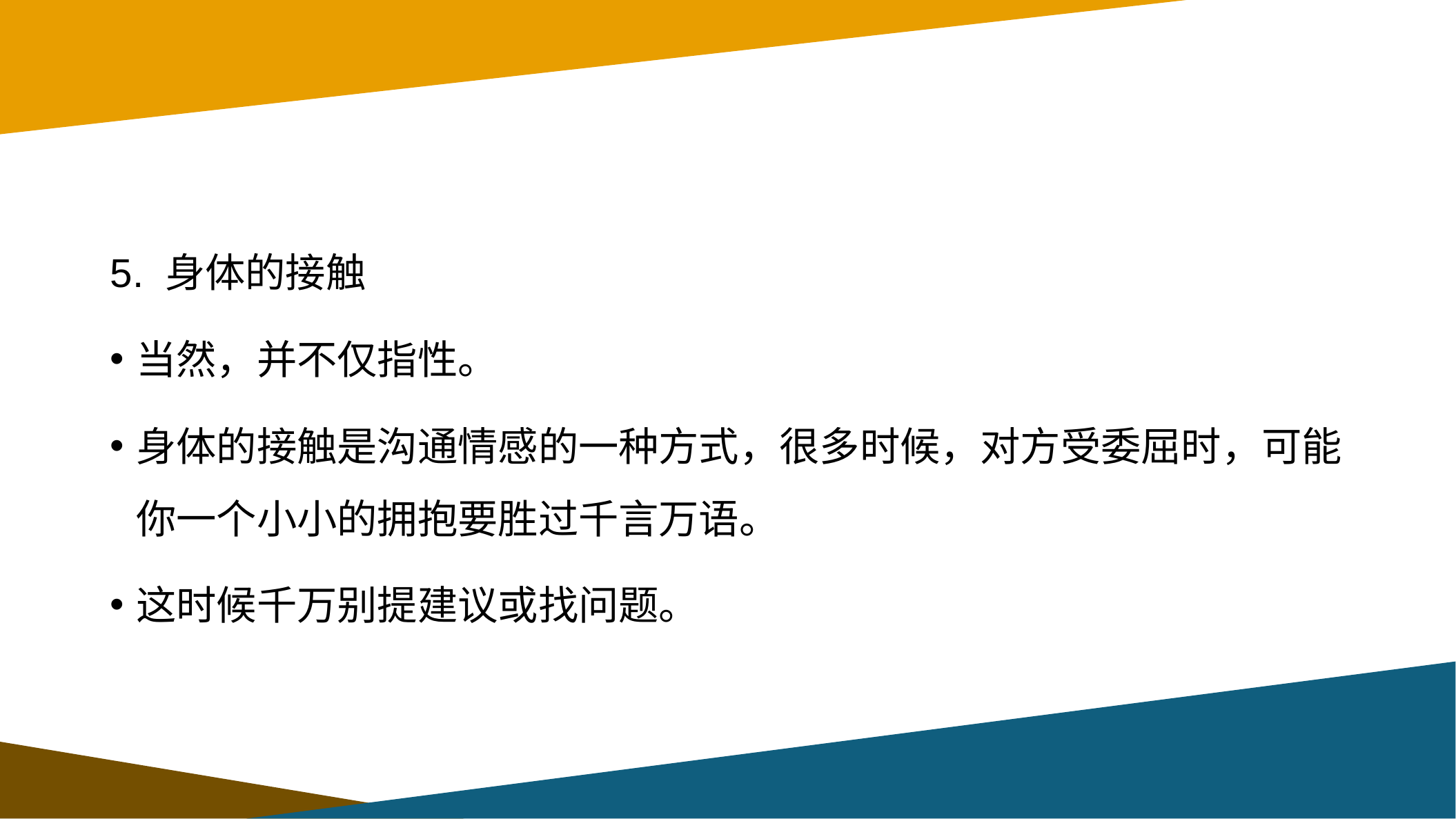

#
5. 身体的接触
当然，并不仅指性。
身体的接触是沟通情感的一种方式，很多时候，对方受委屈时，可能你一个小小的拥抱要胜过千言万语。
这时候千万别提建议或找问题。